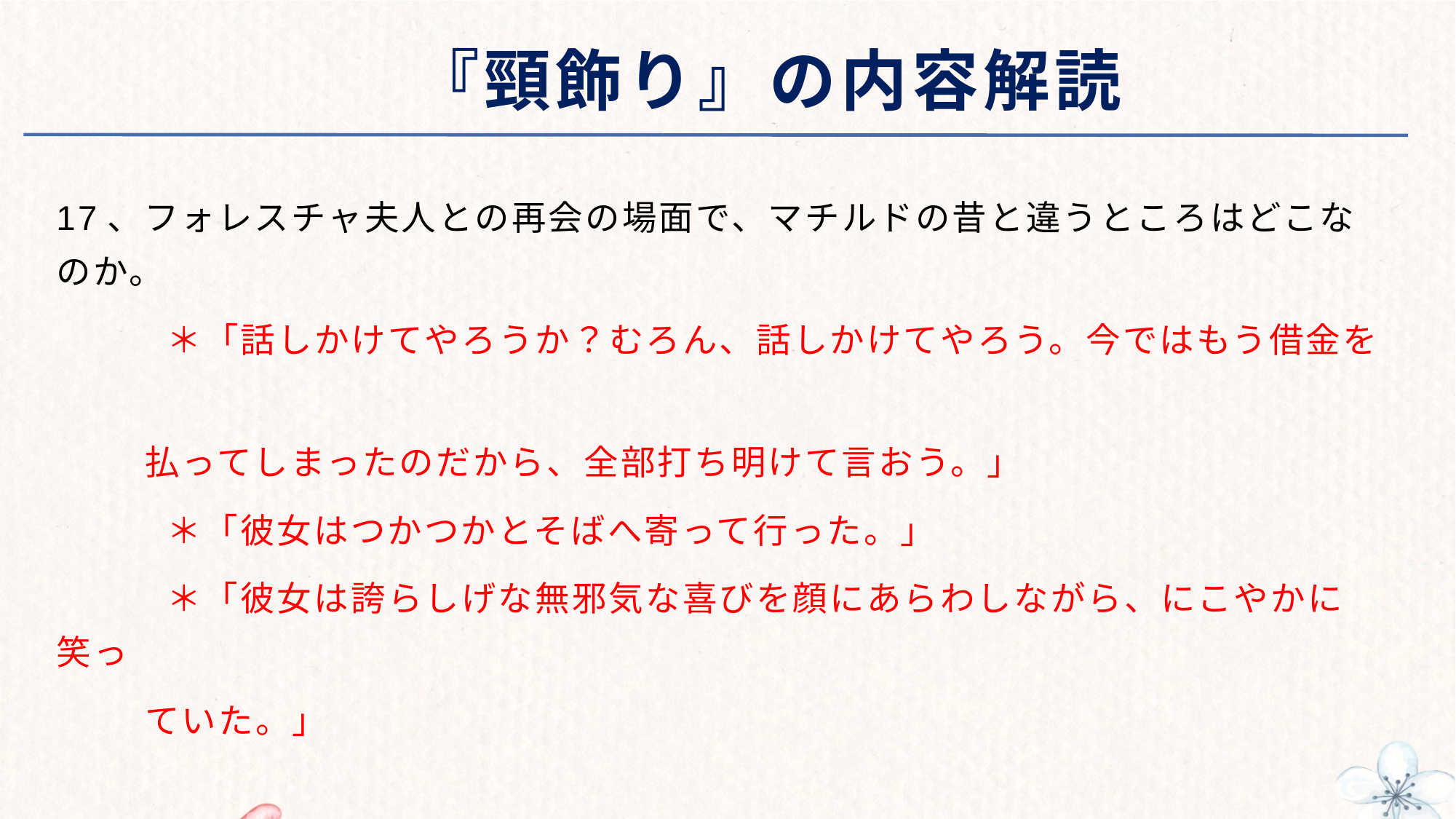

# 『頸飾り』の内容解読
17、フォレスチャ夫人との再会の場面で、マチルドの昔と違うところはどこなのか。
　　　＊「話しかけてやろうか？むろん、話しかけてやろう。今ではもう借金を
        払ってしまったのだから、全部打ち明けて言おう。」
　　　＊「彼女はつかつかとそばへ寄って行った。」
　　　＊「彼女は誇らしげな無邪気な喜びを顔にあらわしながら、にこやかに笑っ
        ていた。」